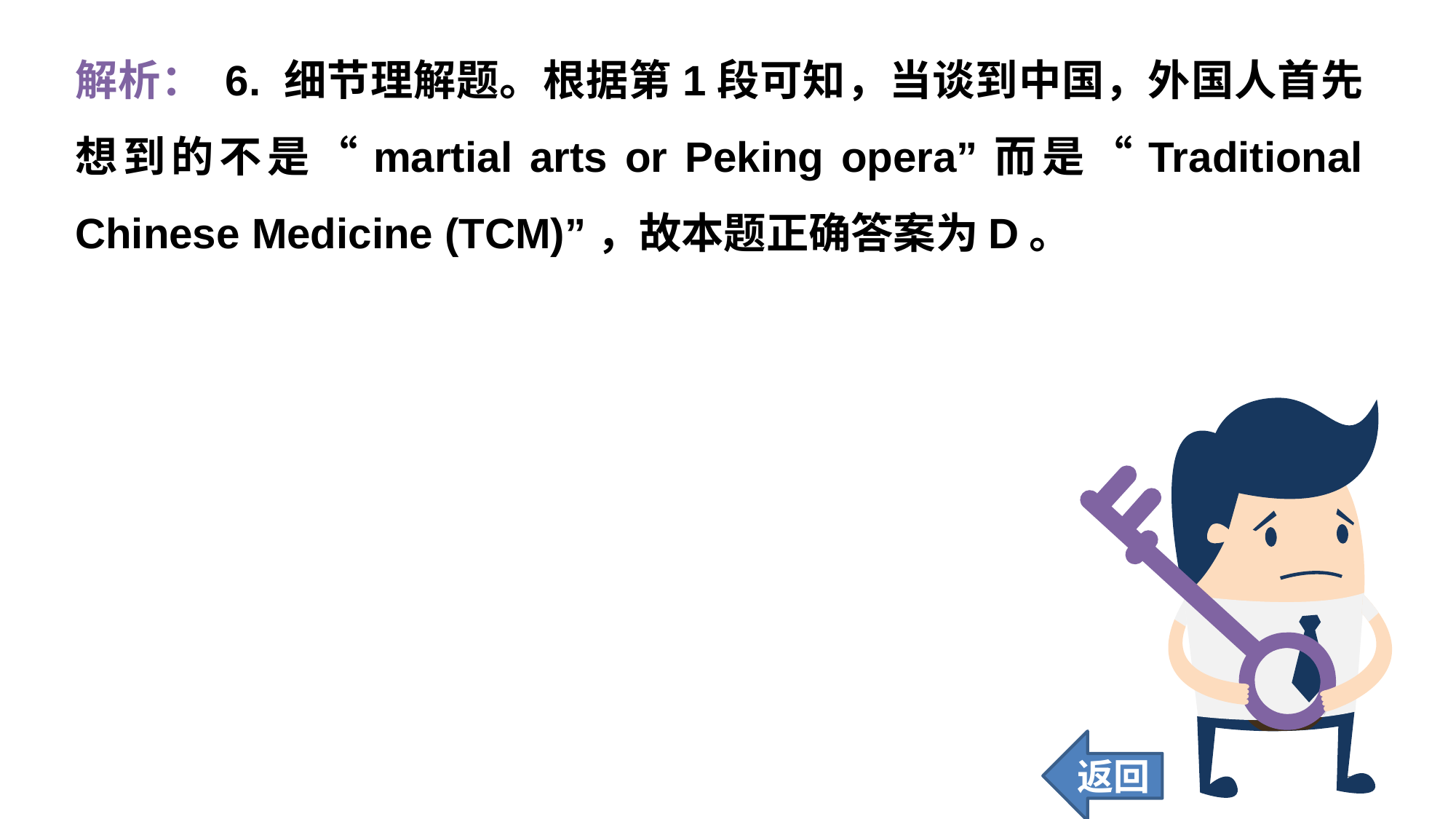

解析： 6. 细节理解题。根据第1段可知，当谈到中国，外国人首先想到的不是“martial arts or Peking opera”而是“Traditional Chinese Medicine (TCM)”，故本题正确答案为D。

返回
299